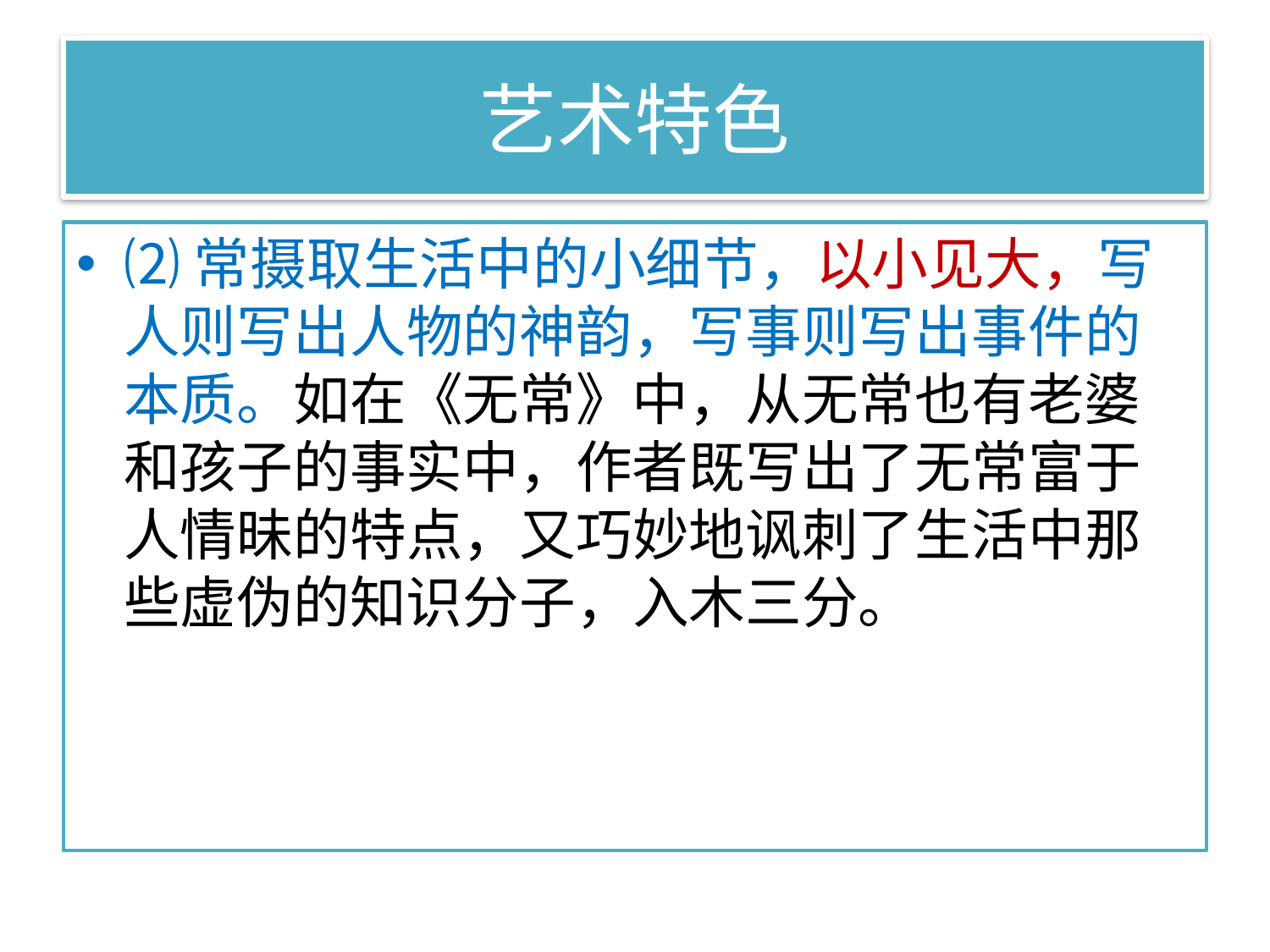

# 艺术特色
⑵常摄取生活中的小细节，以小见大，写人则写出人物的神韵，写事则写出事件的本质。如在《无常》中，从无常也有老婆和孩子的事实中，作者既写出了无常富于人情昧的特点，又巧妙地讽刺了生活中那些虚伪的知识分子，入木三分。